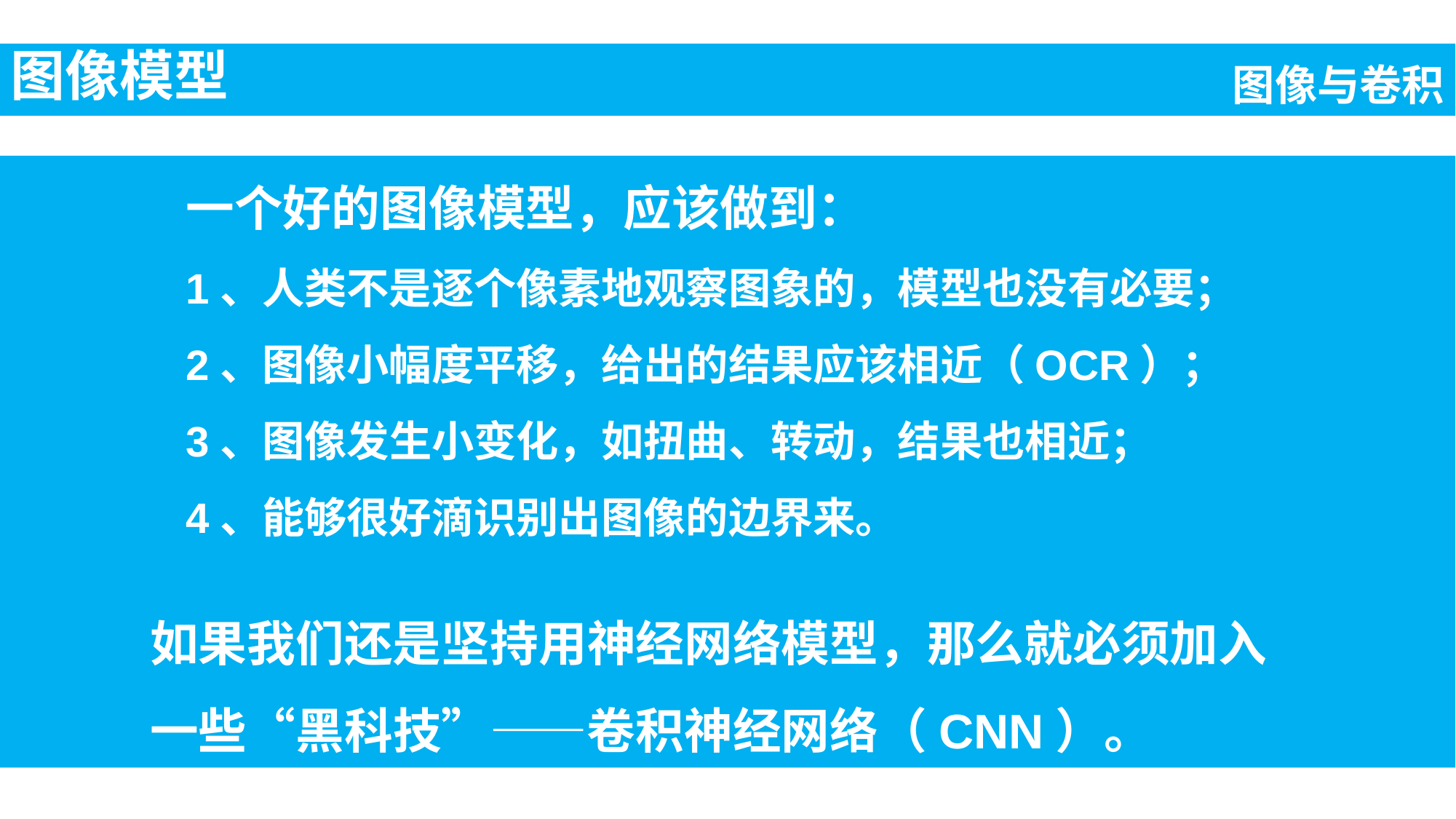

图像模型
图像与卷积
一个好的图像模型，应该做到：
1、人类不是逐个像素地观察图象的，模型也没有必要；
2、图像小幅度平移，给出的结果应该相近（OCR）；
3、图像发生小变化，如扭曲、转动，结果也相近；
4、能够很好滴识别出图像的边界来。
如果我们还是坚持用神经网络模型，那么就必须加入一些“黑科技”——卷积神经网络（CNN）。